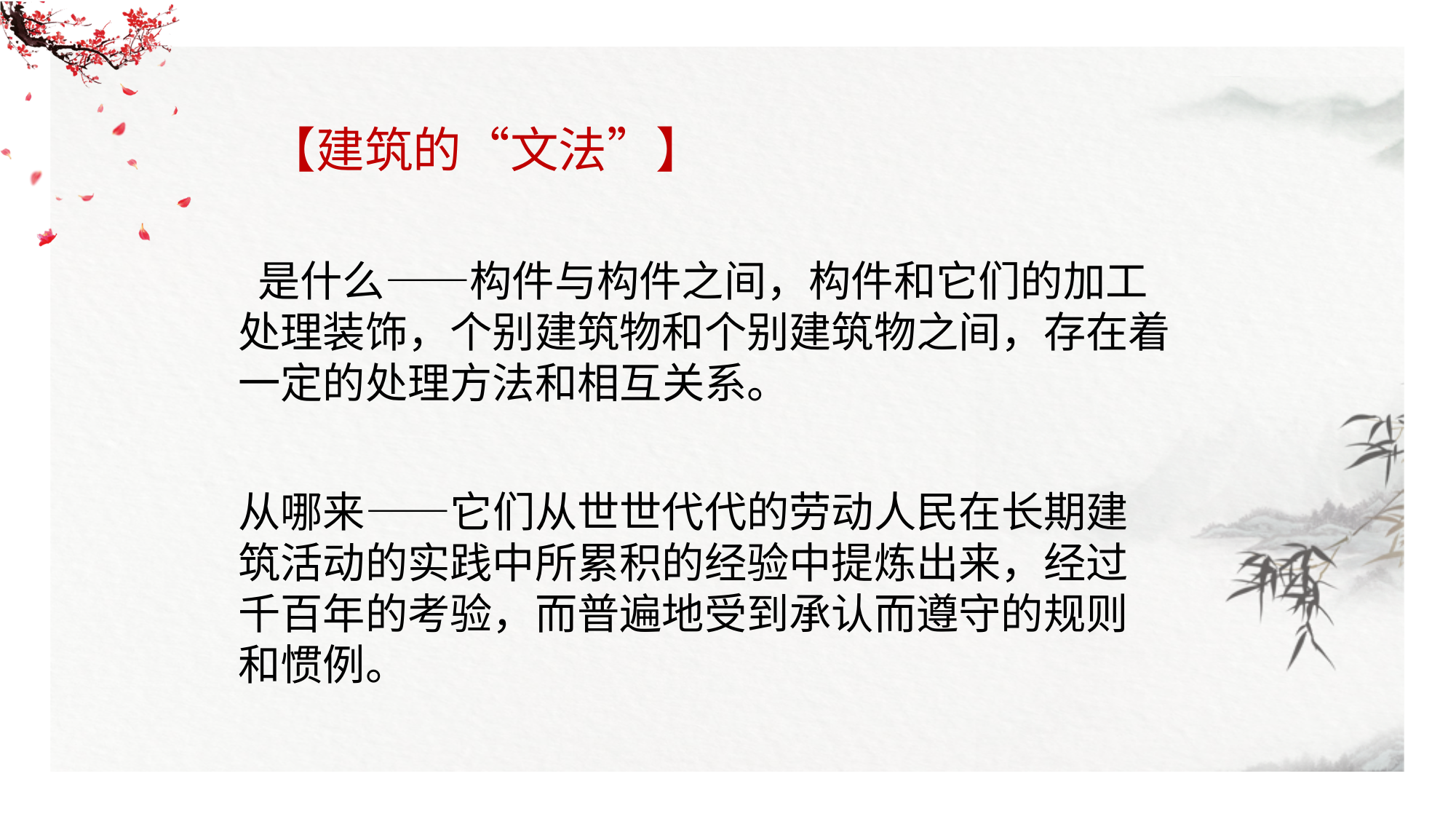

【建筑的“文法”】
 是什么——构件与构件之间，构件和它们的加工处理装饰，个别建筑物和个别建筑物之间，存在着一定的处理方法和相互关系。
从哪来——它们从世世代代的劳动人民在长期建筑活动的实践中所累积的经验中提炼出来，经过千百年的考验，而普遍地受到承认而遵守的规则和惯例。